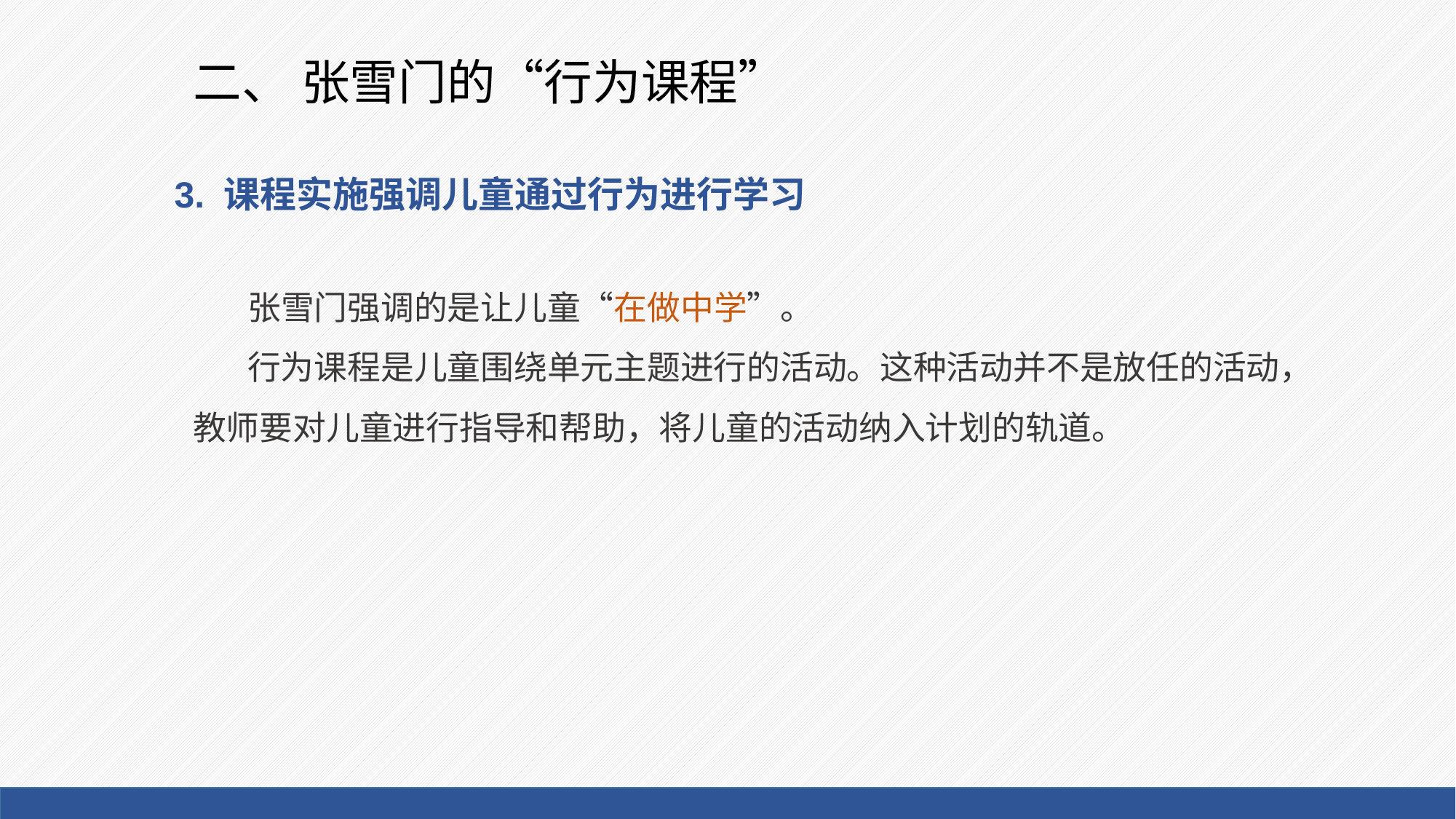

# 二、 张雪门的“行为课程”
3. 课程实施强调儿童通过行为进行学习
张雪门强调的是让儿童“在做中学”。
行为课程是儿童围绕单元主题进行的活动。这种活动并不是放任的活动，教师要对儿童进行指导和帮助，将儿童的活动纳入计划的轨道。